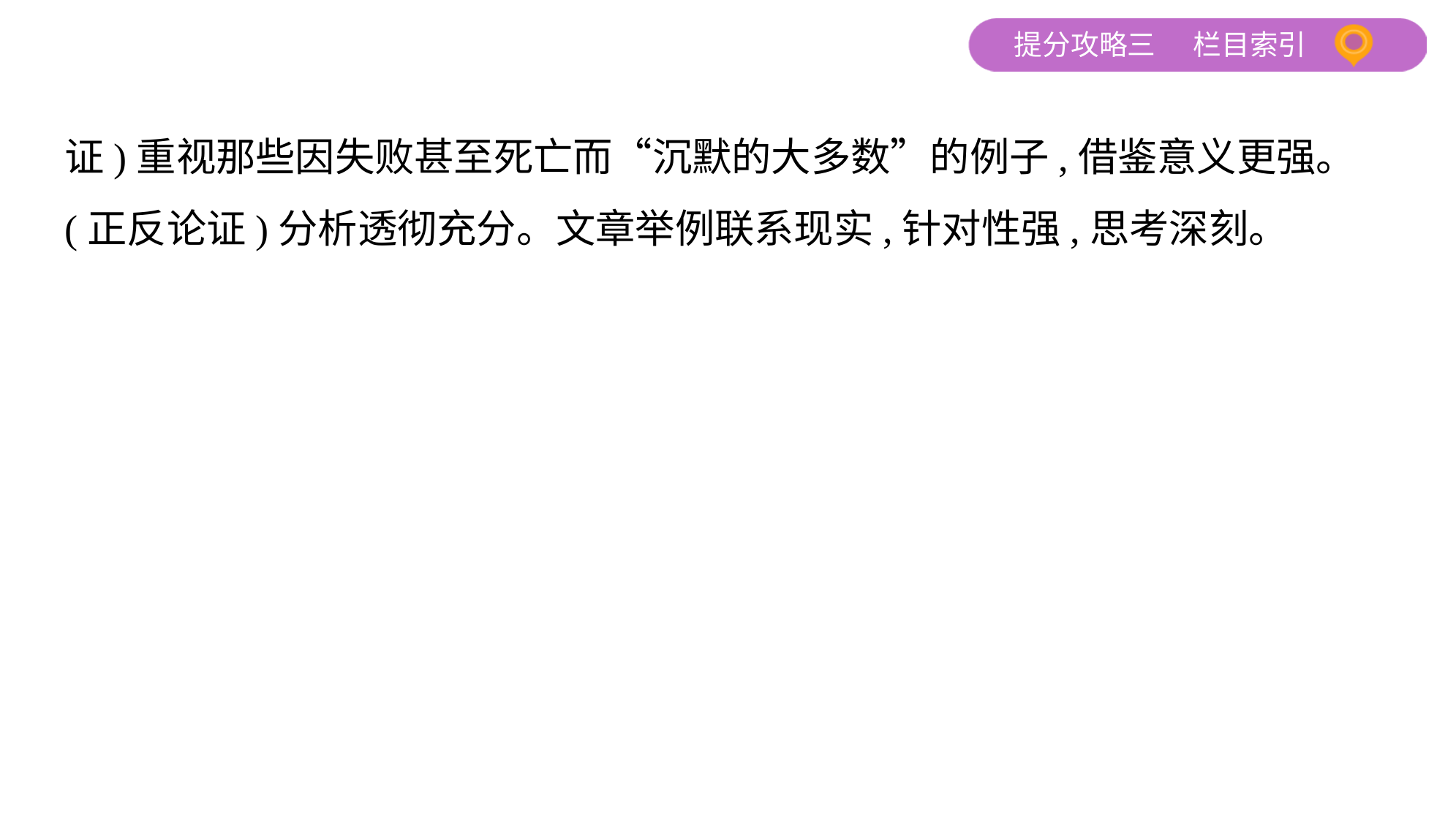

证)重视那些因失败甚至死亡而“沉默的大多数”的例子,借鉴意义更强。
(正反论证)分析透彻充分。文章举例联系现实,针对性强,思考深刻。